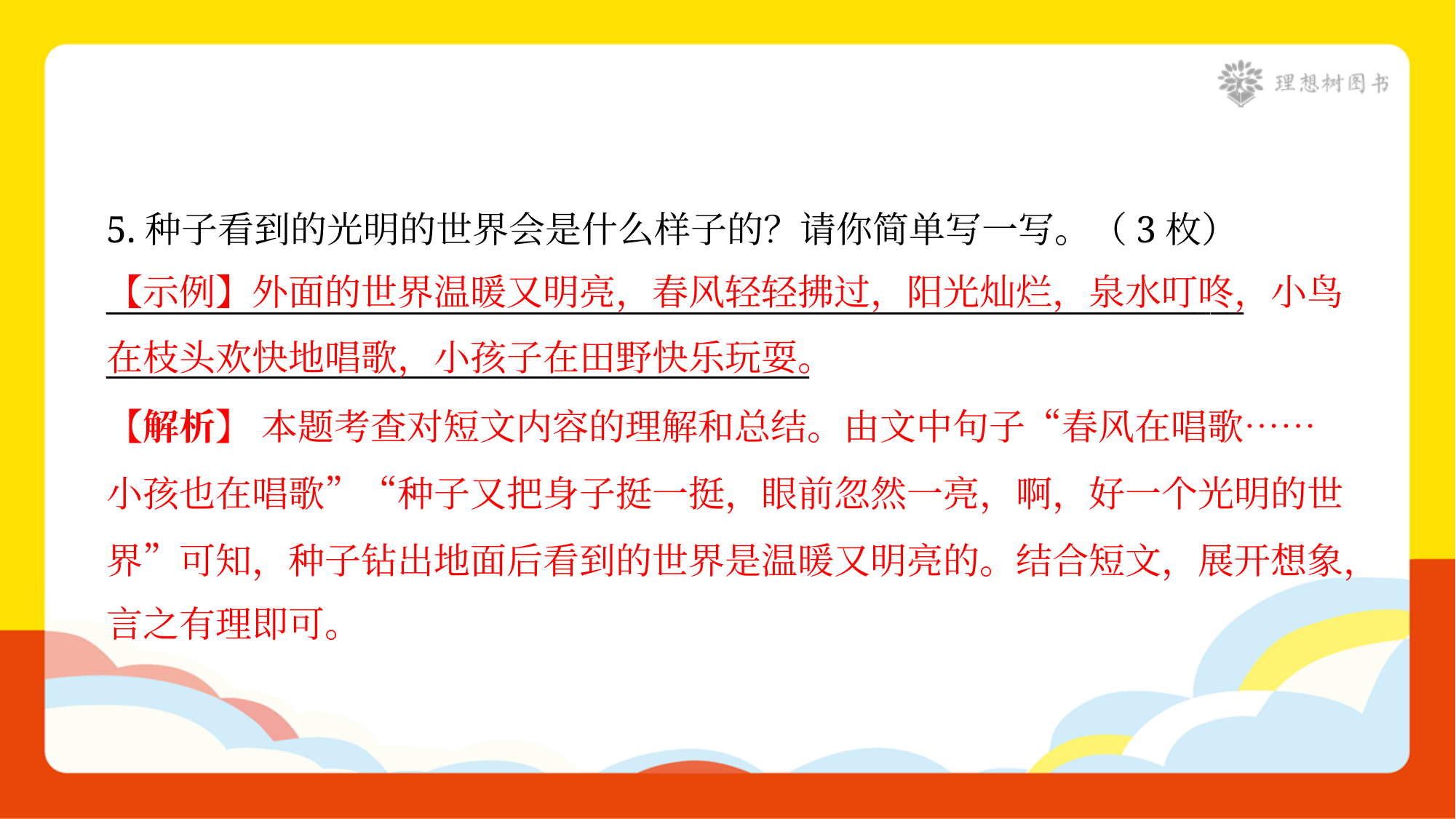

5.种子看到的光明的世界会是什么样子的？请你简单写一写。（3枚）
____________________________________________________________________
__________________________________________
【示例】外面的世界温暖又明亮，春风轻轻拂过，阳光灿烂，泉水叮咚，小鸟在枝头欢快地唱歌，小孩子在田野快乐玩耍。
【解析】 本题考查对短文内容的理解和总结。由文中句子“春风在唱歌……
小孩也在唱歌”“种子又把身子挺一挺，眼前忽然一亮，啊，好一个光明的世
界”可知，种子钻出地面后看到的世界是温暖又明亮的。结合短文，展开想象，
言之有理即可。